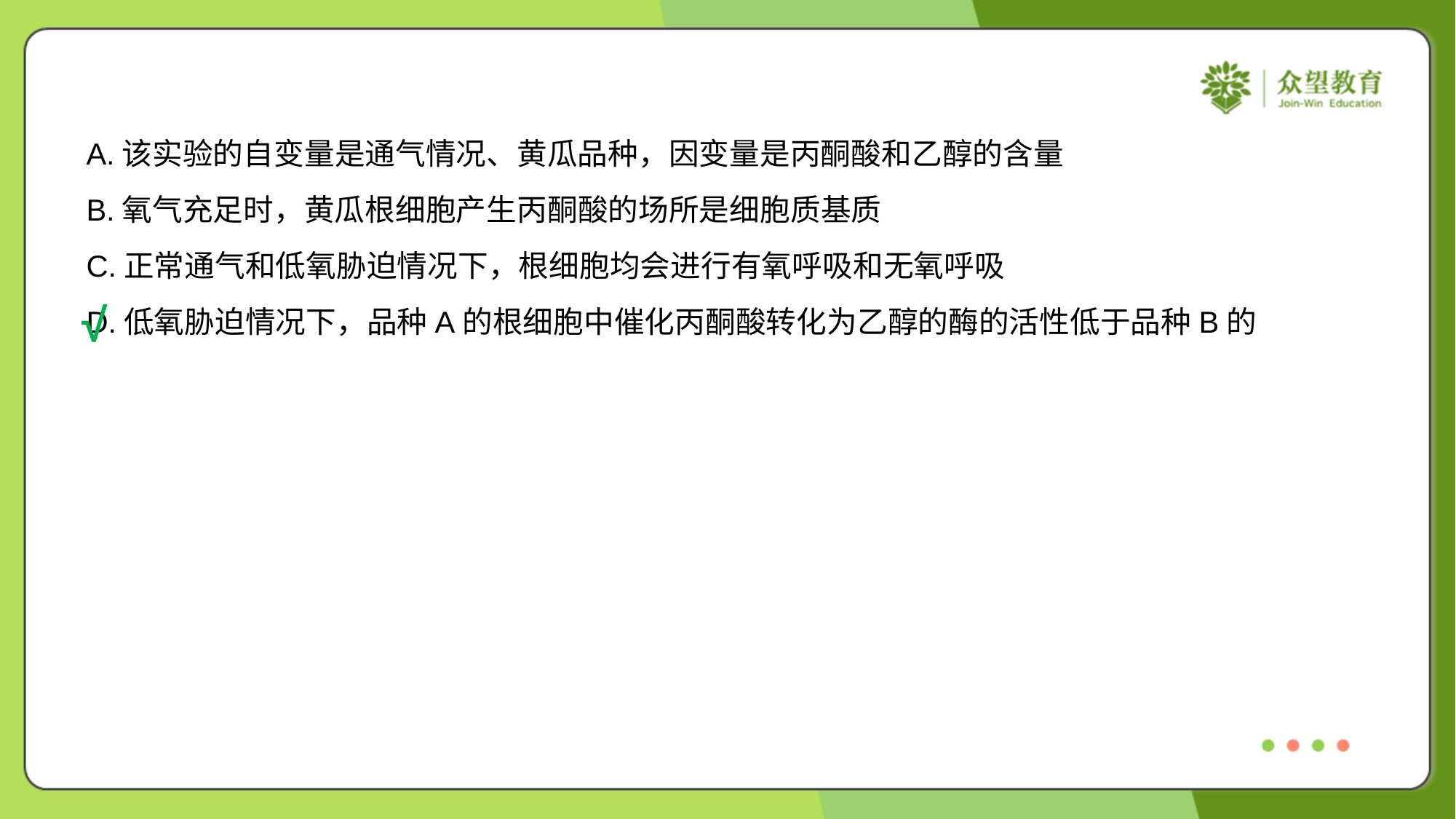

A.该实验的自变量是通气情况、黄瓜品种，因变量是丙酮酸和乙醇的含量
B.氧气充足时，黄瓜根细胞产生丙酮酸的场所是细胞质基质
C.正常通气和低氧胁迫情况下，根细胞均会进行有氧呼吸和无氧呼吸
D.低氧胁迫情况下，品种A的根细胞中催化丙酮酸转化为乙醇的酶的活性低于品种B的
√